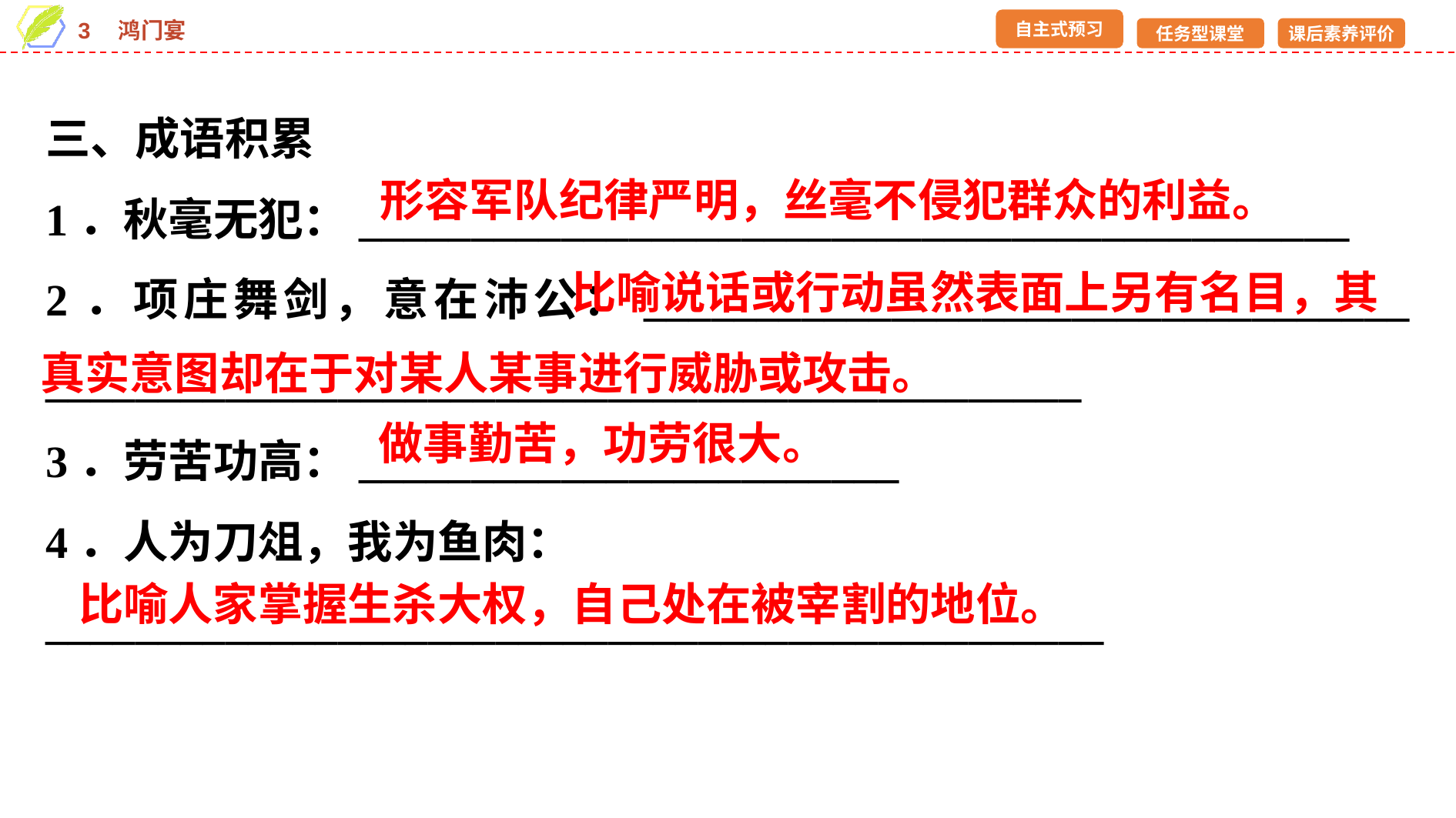

三、成语积累
1．秋毫无犯：____________________________________________
2．项庄舞剑，意在沛公：__________________________________ ______________________________________________
3．劳苦功高：________________________
4．人为刀俎，我为鱼肉：
_______________________________________________
形容军队纪律严明，丝毫不侵犯群众的利益。
                                                   比喻说话或行动虽然表面上另有名目，其真实意图却在于对某人某事进行威胁或攻击。
做事勤苦，功劳很大。
比喻人家掌握生杀大权，自己处在被宰割的地位。